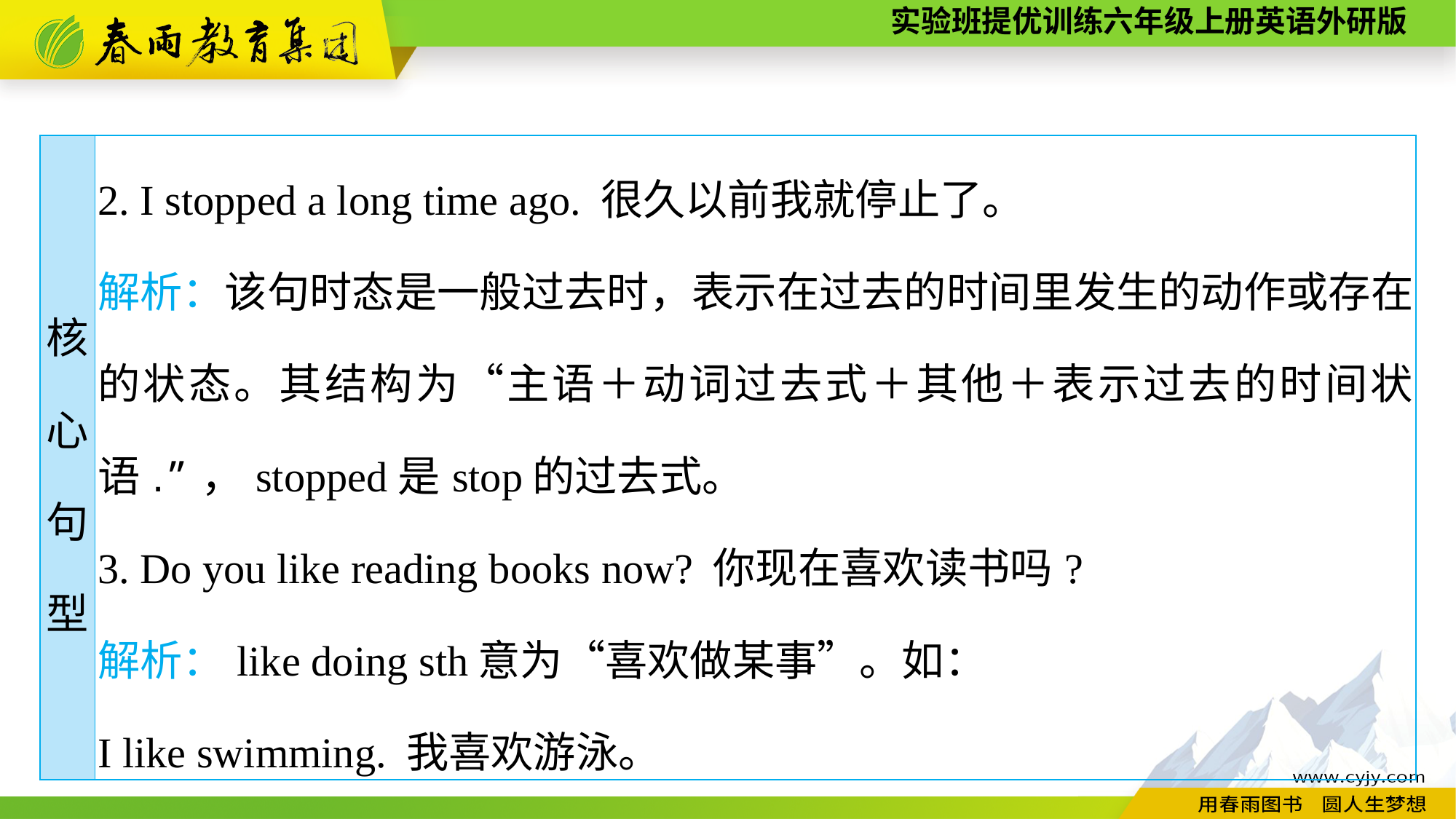

| 核 心 句 型 | 2. I stopped a long time ago. 很久以前我就停止了。 解析：该句时态是一般过去时，表示在过去的时间里发生的动作或存在的状态。其结构为“主语＋动词过去式＋其他＋表示过去的时间状语.”，stopped是stop的过去式。 3. Do you like reading books now? 你现在喜欢读书吗? 解析：like doing sth意为“喜欢做某事”。如： I like swimming. 我喜欢游泳。 |
| --- | --- |